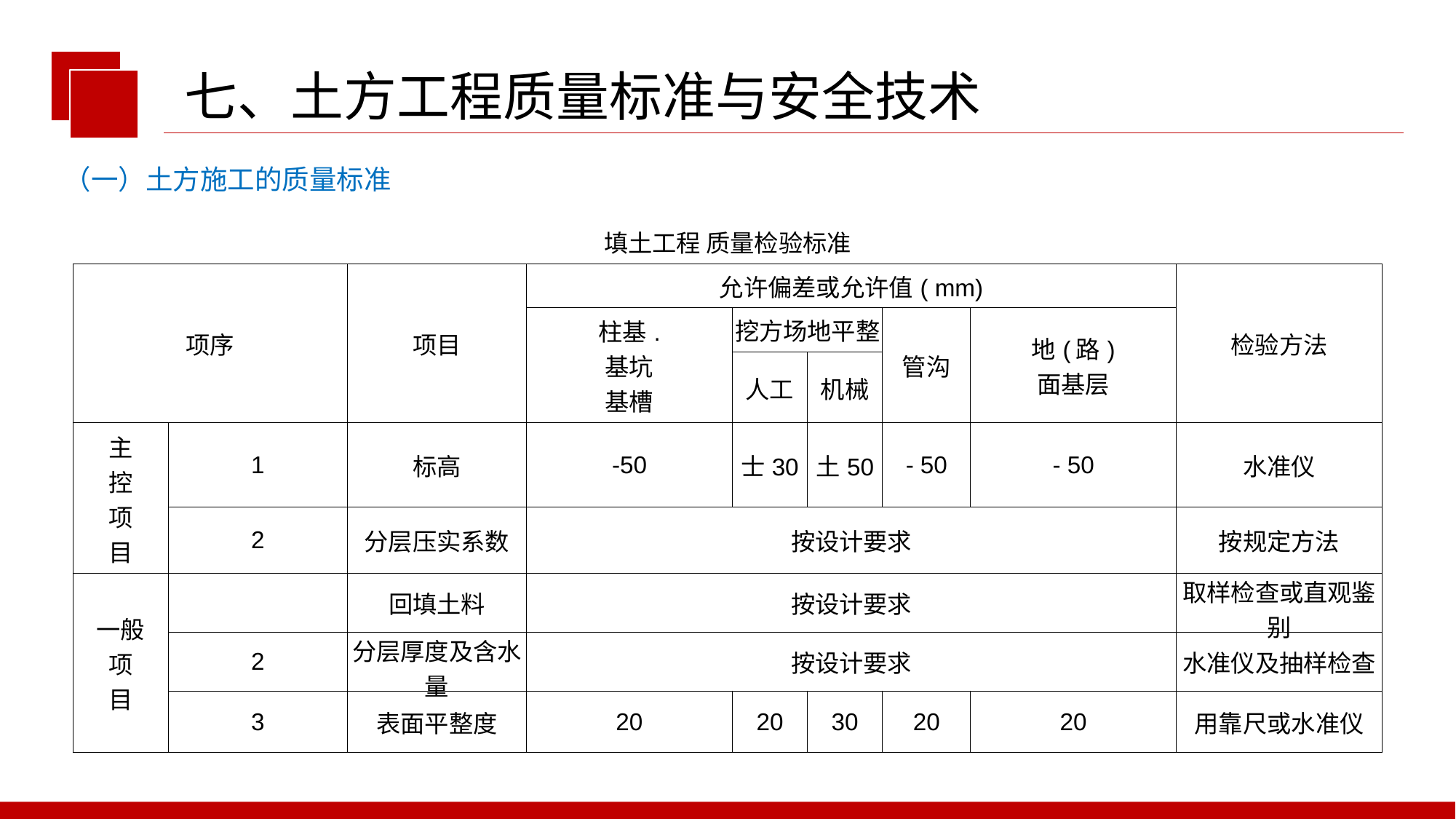

七、土方工程质量标准与安全技术
（一）土方施工的质量标准
| 填土工程 质量检验标准 |  |  |  |  |  |  |  |  |
| --- | --- | --- | --- | --- | --- | --- | --- | --- |
| 项序 |  | 项目 | 允许偏差或允许值( mm) |  |  |  |  | 检验方法 |
|  |  |  | 柱基. 基坑 基槽 | 挖方场地平整 |  | 管沟 | 地(路) 面基层 |  |
|  |  |  |  | 人工 | 机械 |  |  |  |
| 主 控 项 目 | 1 | 标高 | -50 | 士30 | 土50 | - 50 | - 50 | 水准仪 |
|  | 2 | 分层压实系数 | 按设计要求 |  |  |  |  | 按规定方法 |
| 一般 项 目 |  | 回填土料 | 按设计要求 |  |  |  |  | 取样检查或直观鉴别 |
|  | 2 | 分层厚度及含水量 | 按设计要求 |  |  |  |  | 水准仪及抽样检查 |
|  | 3 | 表面平整度 | 20 | 20 | 30 | 20 | 20 | 用靠尺或水准仪 |